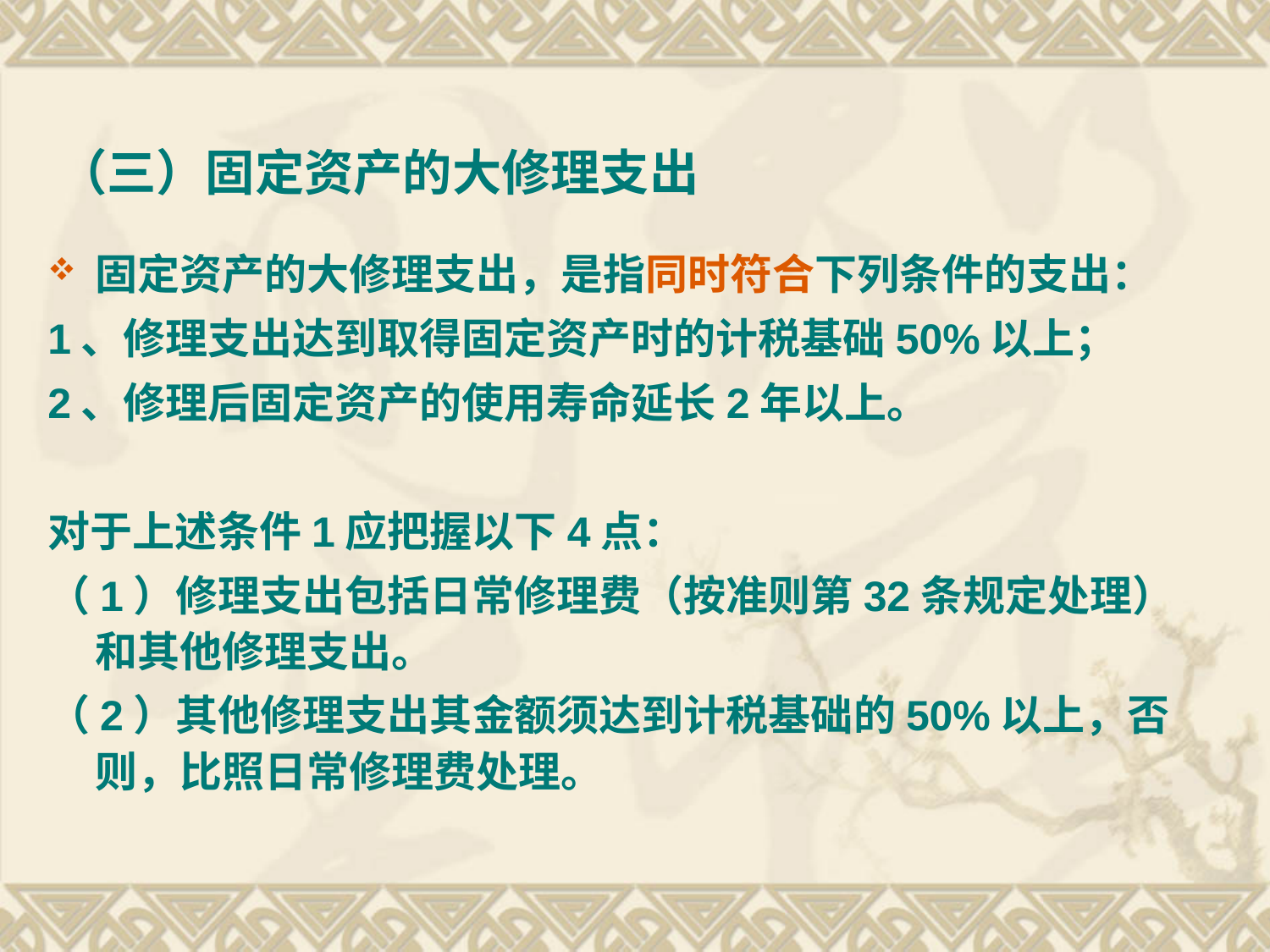

# （三）固定资产的大修理支出
固定资产的大修理支出，是指同时符合下列条件的支出：
1、修理支出达到取得固定资产时的计税基础50%以上；
2、修理后固定资产的使用寿命延长2年以上。

对于上述条件1应把握以下4点：
（1）修理支出包括日常修理费（按准则第32条规定处理）和其他修理支出。
（2）其他修理支出其金额须达到计税基础的50%以上，否则，比照日常修理费处理。